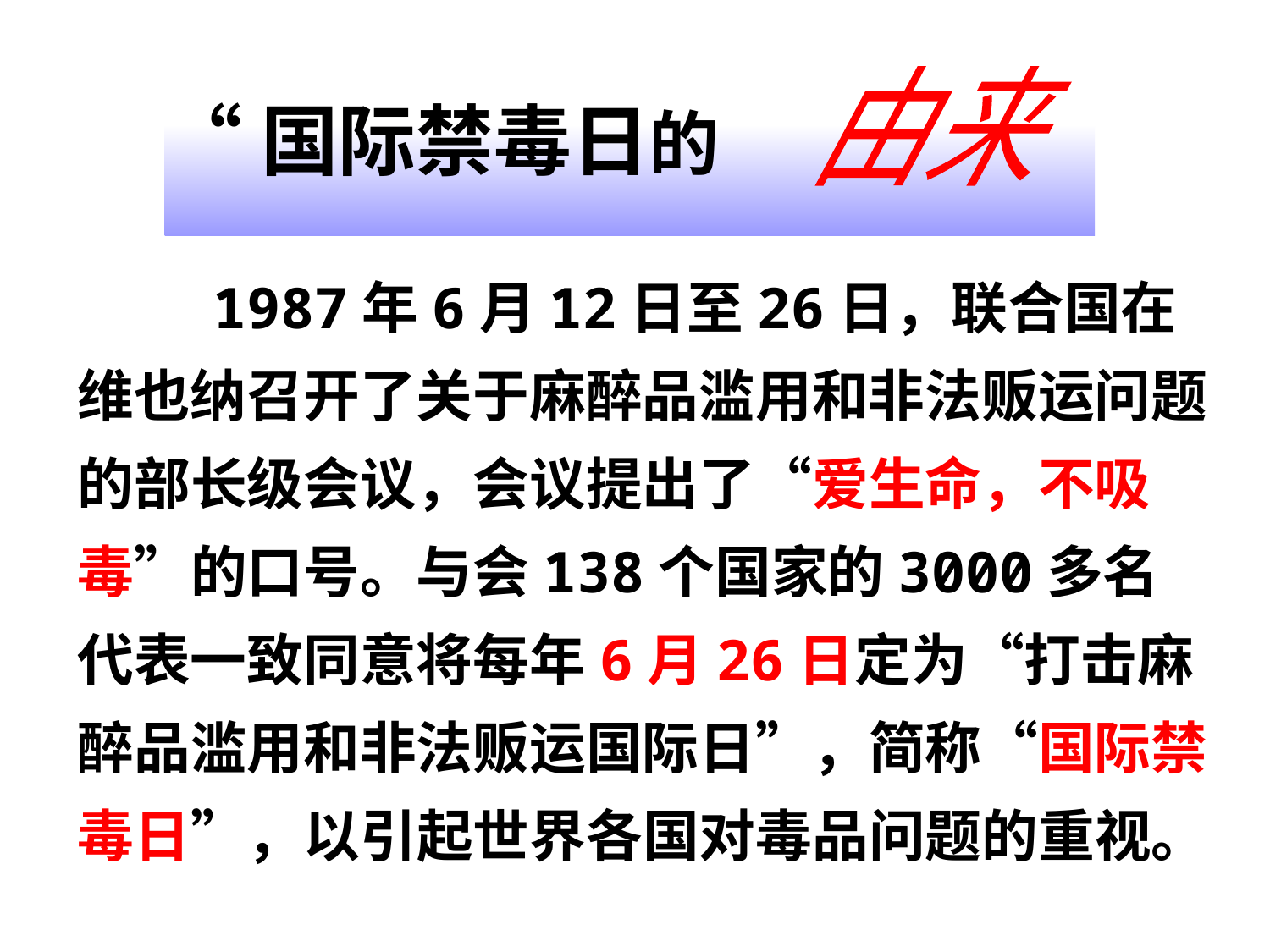

由来
“国际禁毒日的

    1987年6月12日至26日，联合国在维也纳召开了关于麻醉品滥用和非法贩运问题的部长级会议，会议提出了“爱生命，不吸毒”的口号。与会138个国家的3000多名代表一致同意将每年6月26日定为“打击麻醉品滥用和非法贩运国际日”，简称“国际禁毒日”，以引起世界各国对毒品问题的重视。